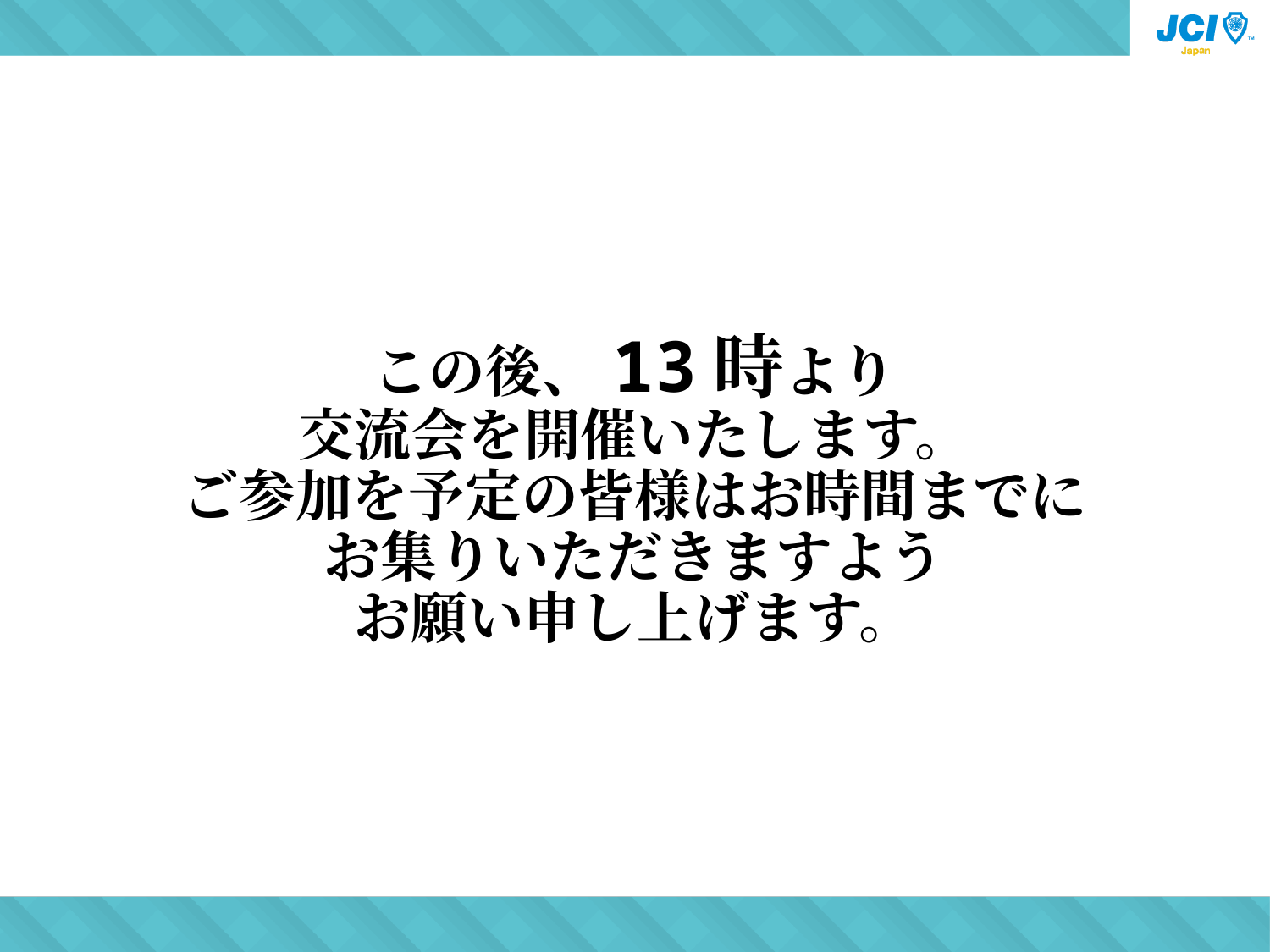

この後、13時より
交流会を開催いたします。
ご参加を予定の皆様はお時間までに
お集りいただきますよう
お願い申し上げます。